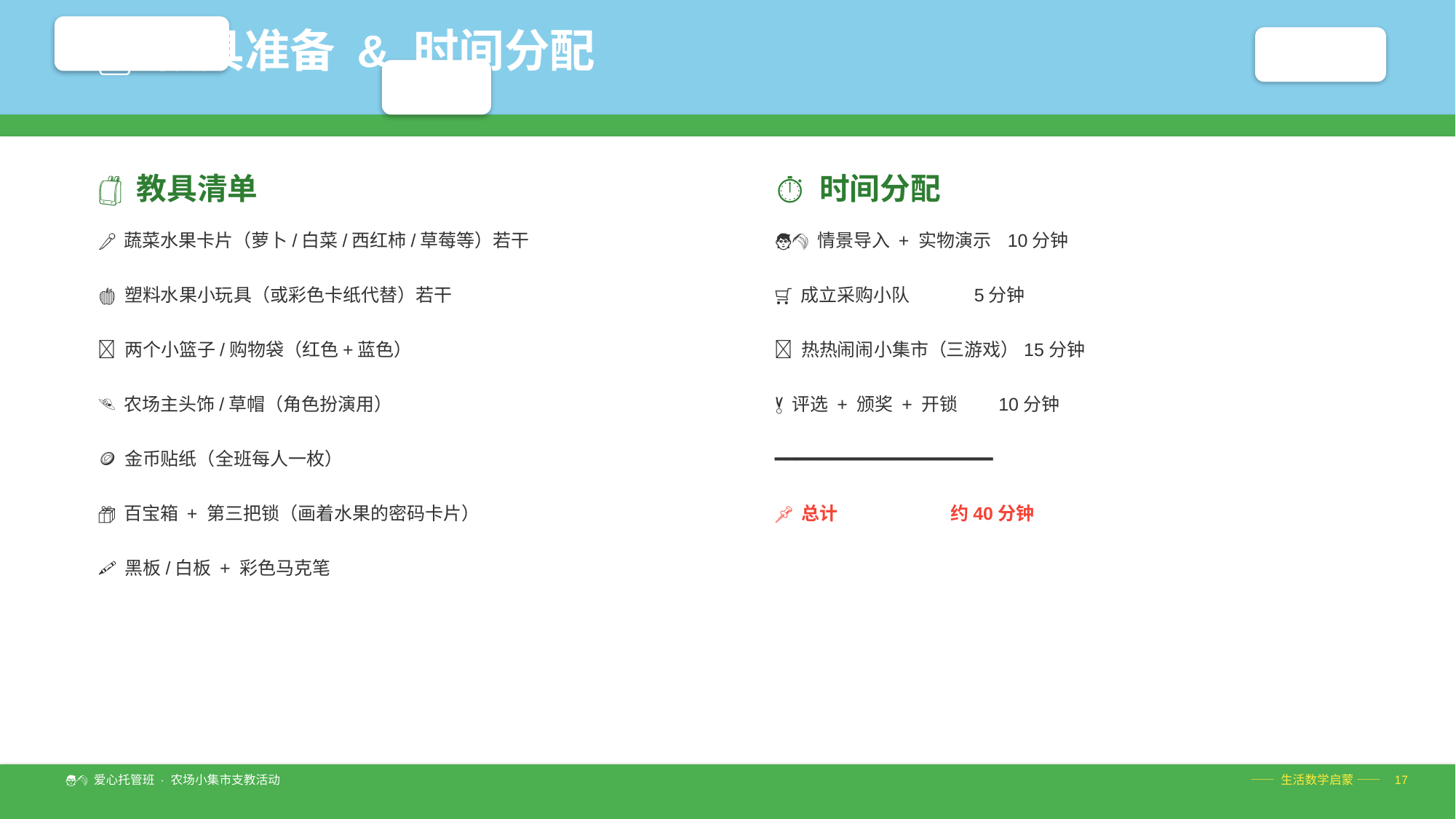

📋 教具准备 & 时间分配

🎒 教具清单
⏱ 时间分配
🥕 蔬菜水果卡片（萝卜/白菜/西红柿/草莓等）若干
🧑‍🌾 情景导入 + 实物演示   10分钟
🍎 塑料水果小玩具（或彩色卡纸代替）若干
🛒 成立采购小队               5分钟
🧺 两个小篮子/购物袋（红色+蓝色）
🧮 热热闹闹小集市（三游戏）15分钟
👒 农场主头饰/草帽（角色扮演用）
🏅 评选 + 颁奖 + 开锁         10分钟
🪙 金币贴纸（全班每人一枚）
━━━━━━━━━━━━━━━━━━━━
📦 百宝箱 + 第三把锁（画着水果的密码卡片）
📌 总计                           约40分钟
🖍️ 黑板/白板 + 彩色马克笔

🧑‍🌾 爱心托管班 · 农场小集市支教活动
—— 生活数学启蒙 ——    17